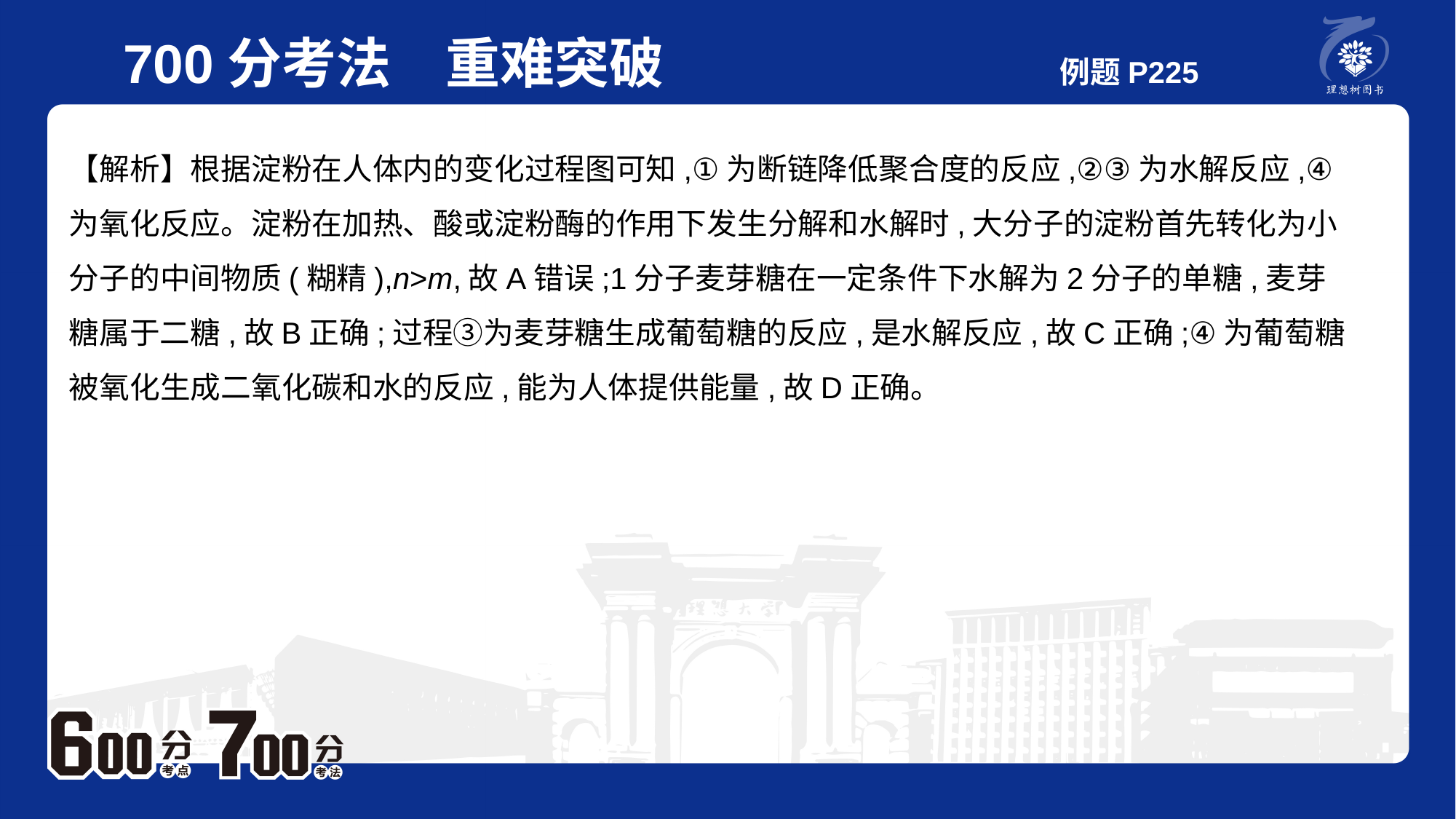

700分考法　重难突破                              　例题P225
【解析】根据淀粉在人体内的变化过程图可知,①为断链降低聚合度的反应,②③为水解反应,④为氧化反应。淀粉在加热、酸或淀粉酶的作用下发生分解和水解时,大分子的淀粉首先转化为小分子的中间物质(糊精),n>m,故A错误;1分子麦芽糖在一定条件下水解为2分子的单糖,麦芽糖属于二糖,故B正确;过程③为麦芽糖生成葡萄糖的反应,是水解反应,故C正确;④为葡萄糖被氧化生成二氧化碳和水的反应,能为人体提供能量,故D正确。